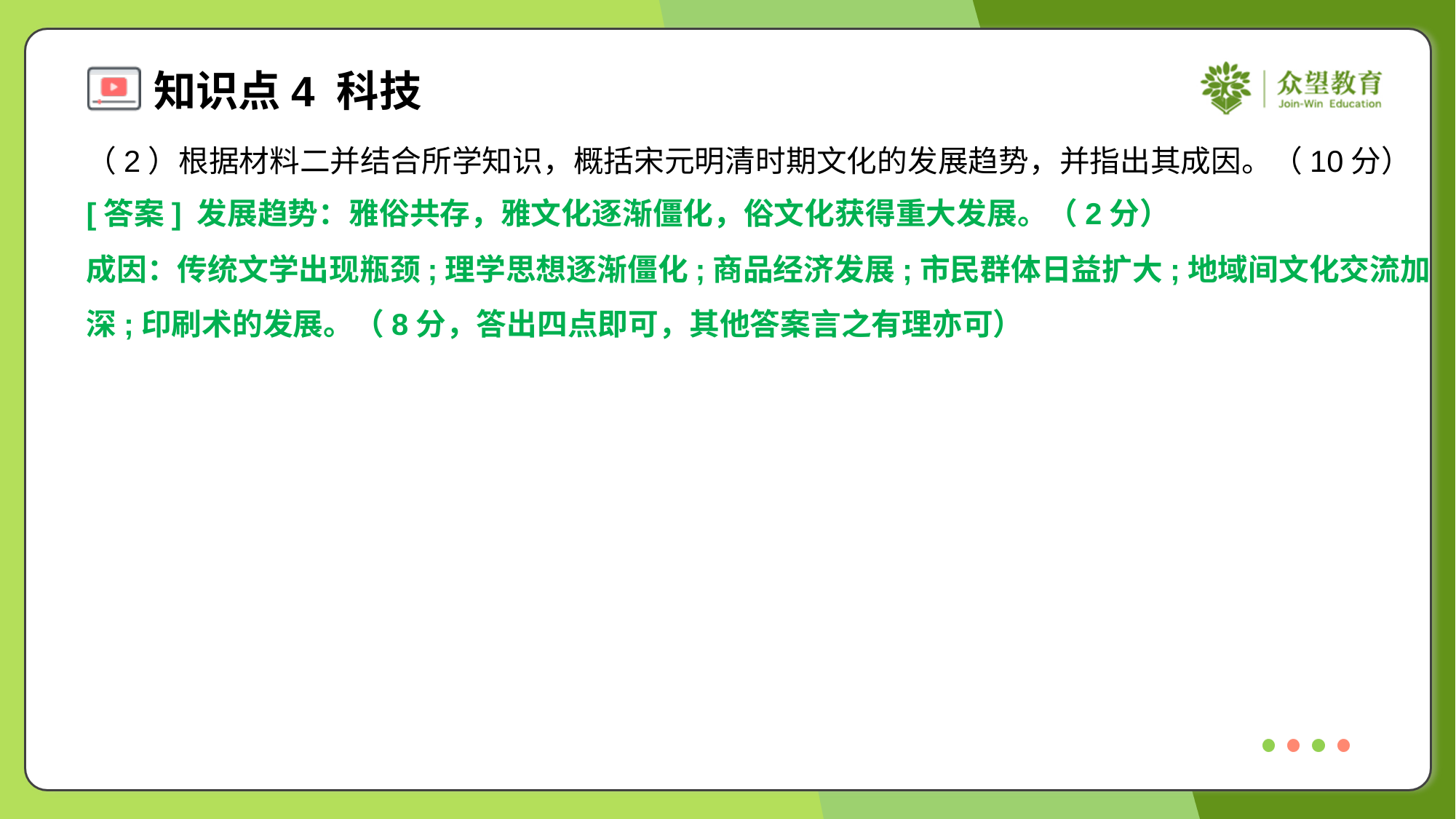

（2）根据材料二并结合所学知识，概括宋元明清时期文化的发展趋势，并指出其成因。（10分）
[答案] 发展趋势：雅俗共存，雅文化逐渐僵化，俗文化获得重大发展。（2分）
成因：传统文学出现瓶颈;理学思想逐渐僵化;商品经济发展;市民群体日益扩大;地域间文化交流加
深;印刷术的发展。（8分，答出四点即可，其他答案言之有理亦可）